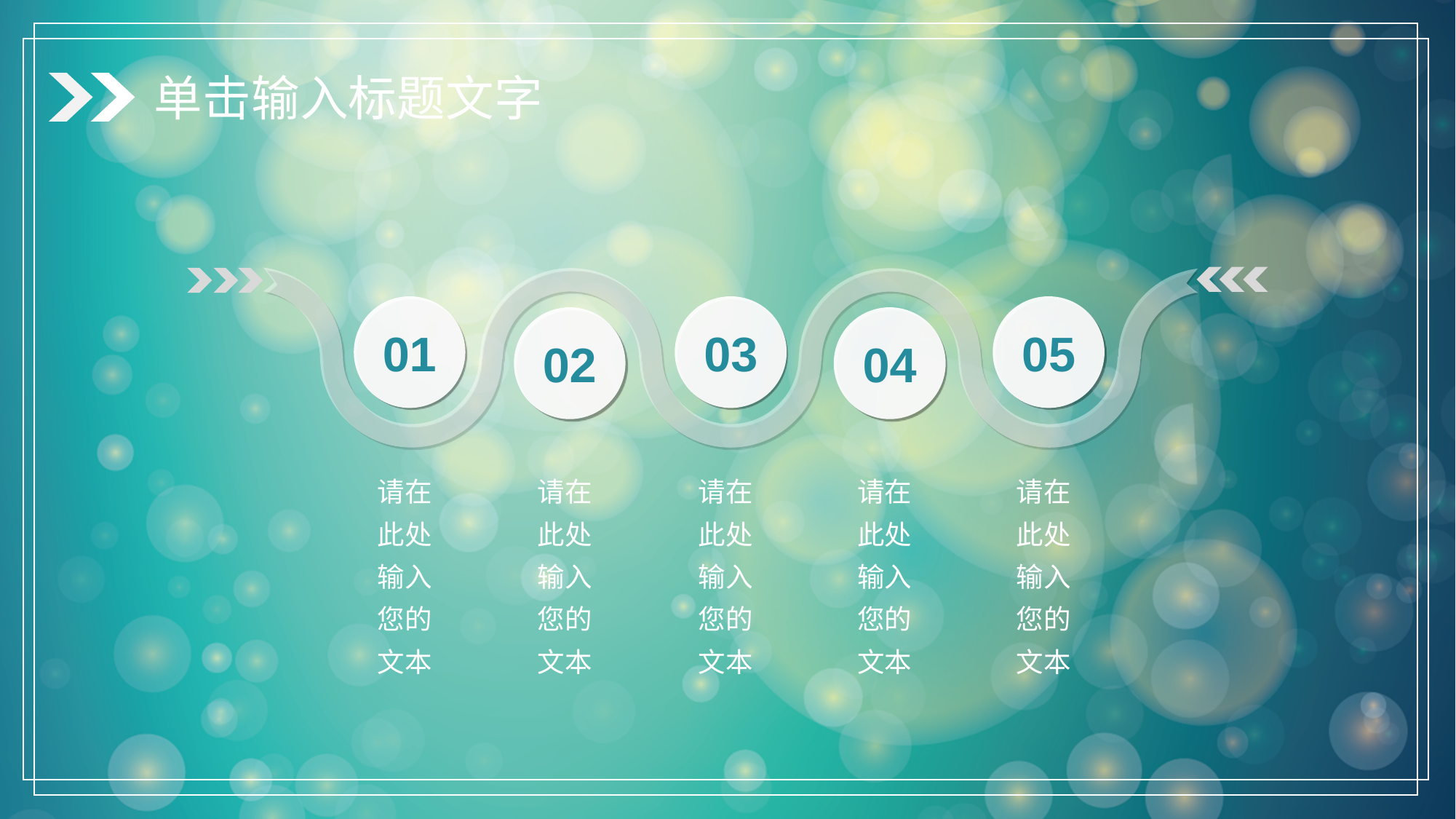

单击输入标题文字

01
03
05
02
04
请在此处输入您的文本
请在此处输入您的文本
请在此处输入您的文本
请在此处输入您的文本
请在此处输入您的文本